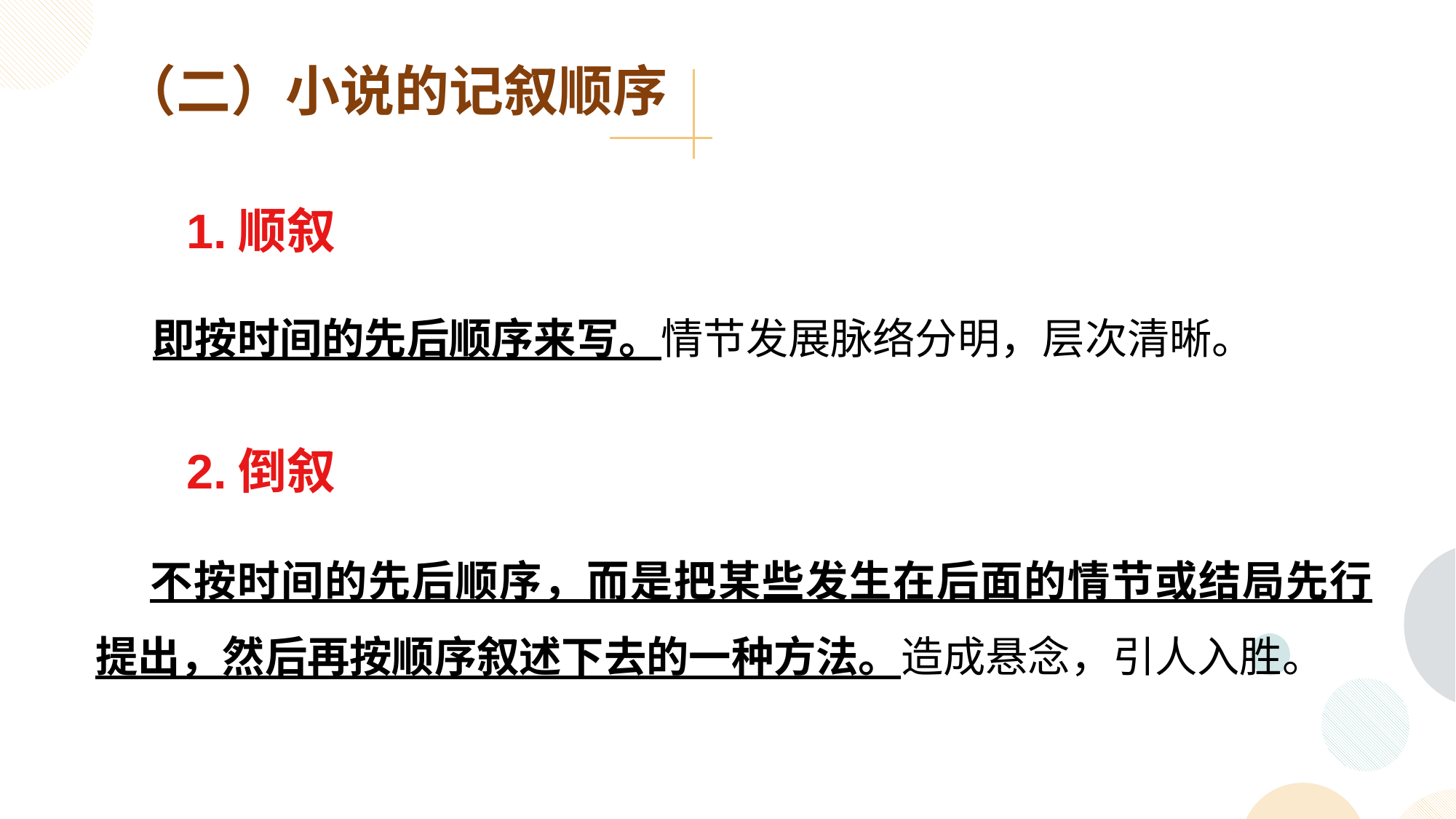

（二）小说的记叙顺序
1.顺叙
    即按时间的先后顺序来写。情节发展脉络分明，层次清晰。
2.倒叙
    不按时间的先后顺序，而是把某些发生在后面的情节或结局先行提出，然后再按顺序叙述下去的一种方法。造成悬念，引人入胜。